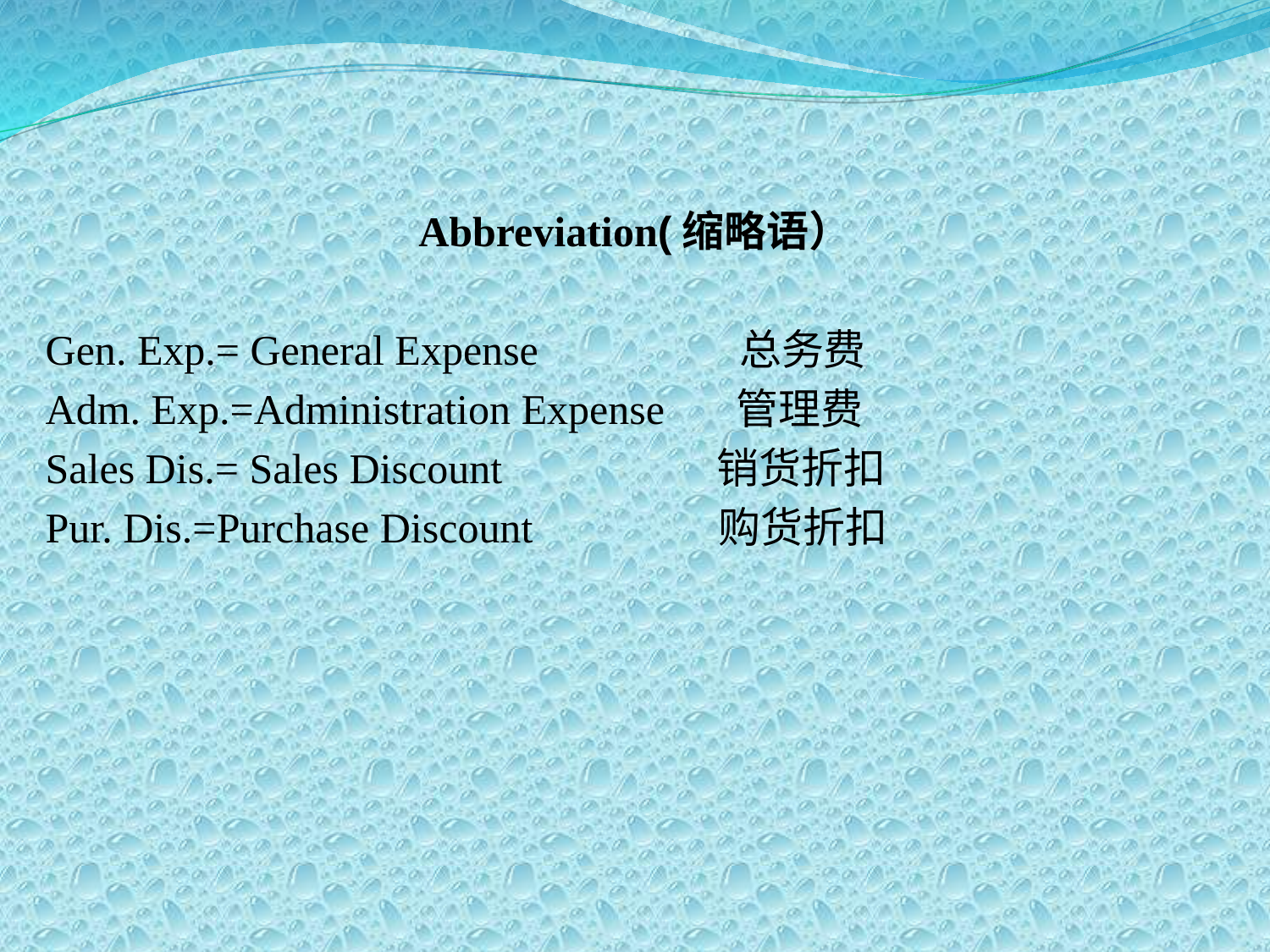

Abbreviation(缩略语）

   Gen. Exp.= General Expense                  总务费
   Adm. Exp.=Administration Expense　  管理费
   Sales Dis.= Sales Discount　                 销货折扣
   Pur. Dis.=Purchase Discount　              购货折扣